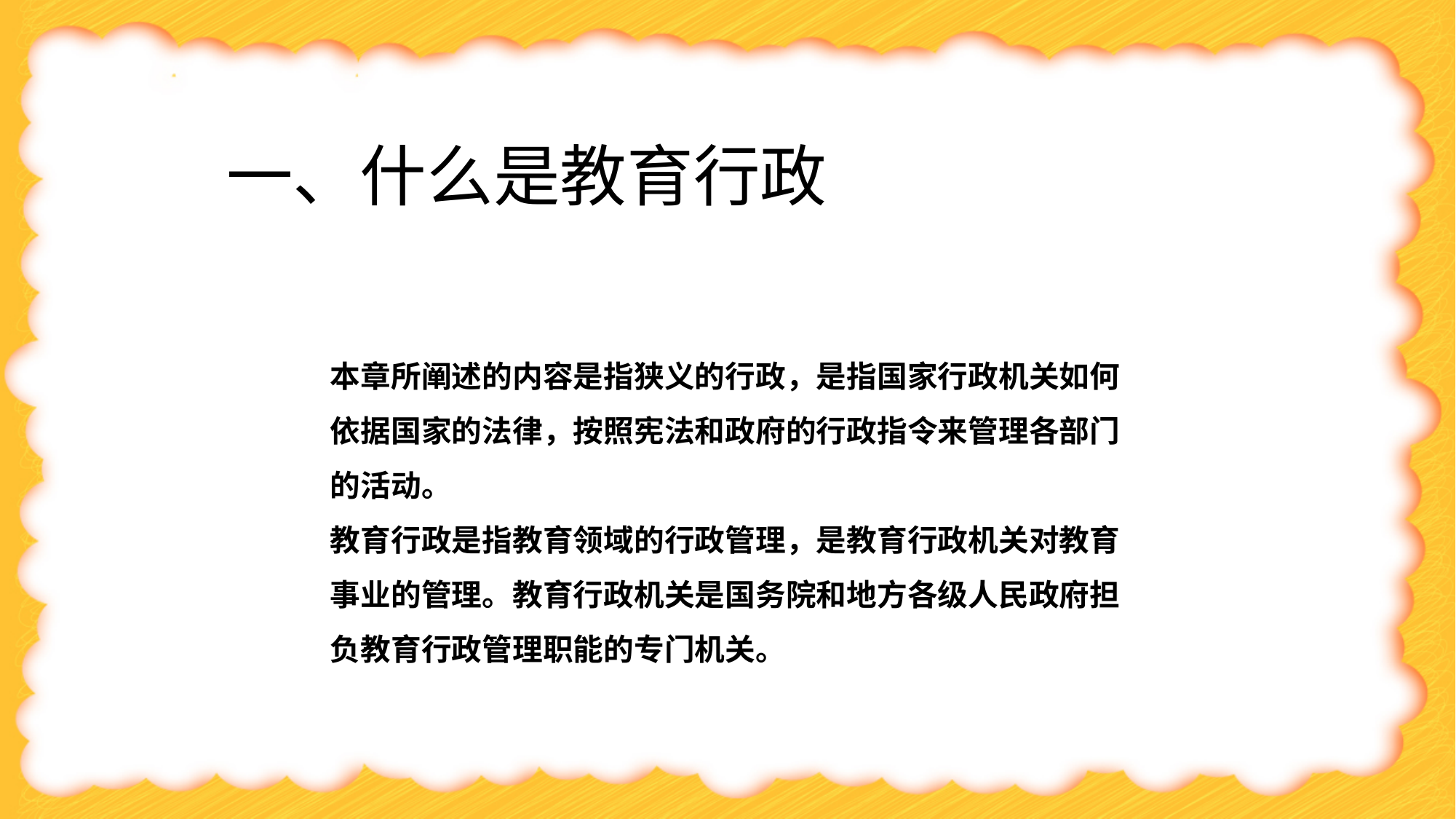

一、什么是教育行政
本章所阐述的内容是指狭义的行政，是指国家行政机关如何依据国家的法律，按照宪法和政府的行政指令来管理各部门的活动。
教育行政是指教育领域的行政管理，是教育行政机关对教育事业的管理。教育行政机关是国务院和地方各级人民政府担负教育行政管理职能的专门机关。